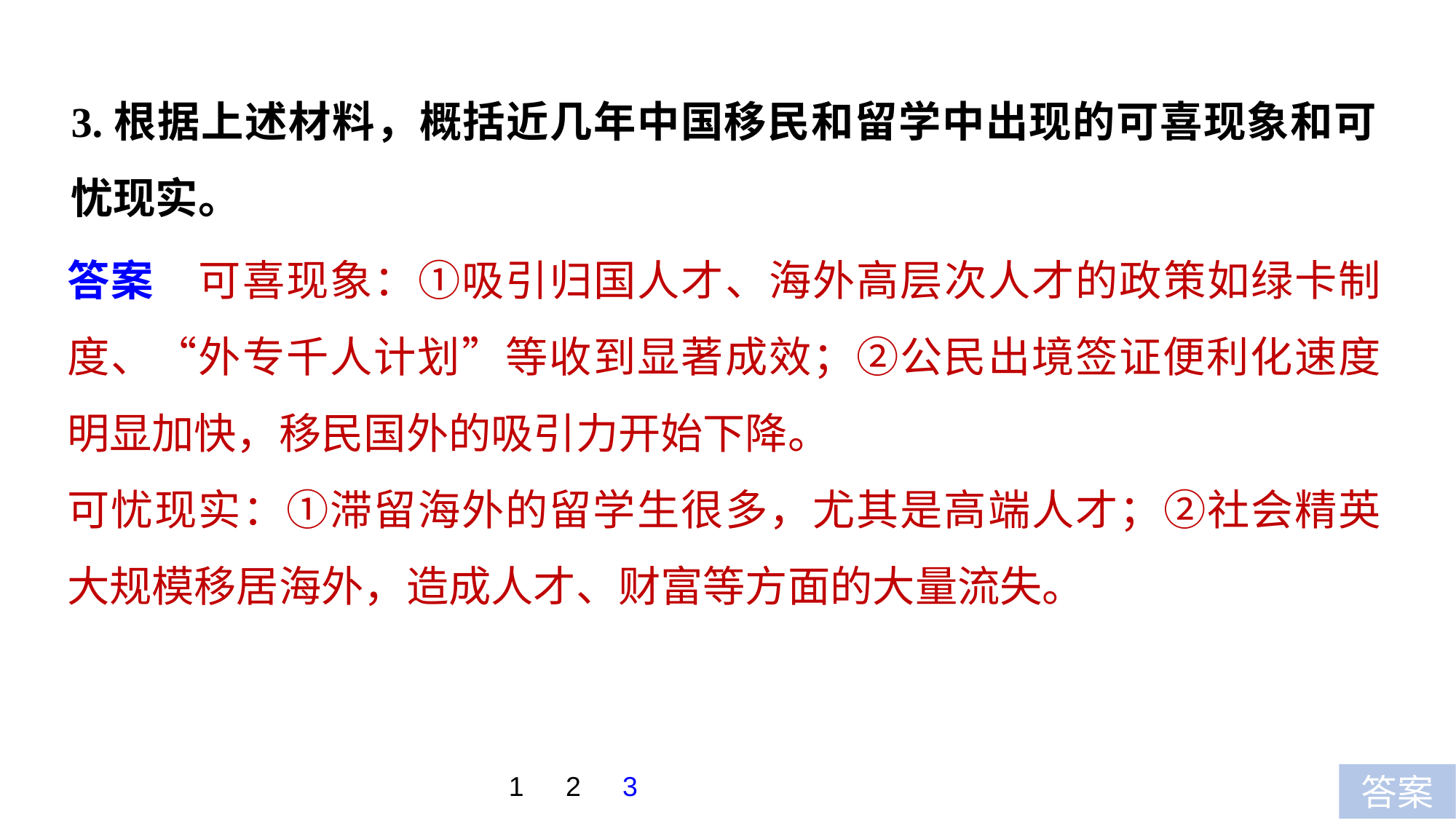

3.根据上述材料，概括近几年中国移民和留学中出现的可喜现象和可忧现实。
答案　可喜现象：①吸引归国人才、海外高层次人才的政策如绿卡制度、“外专千人计划”等收到显著成效；②公民出境签证便利化速度明显加快，移民国外的吸引力开始下降。
可忧现实：①滞留海外的留学生很多，尤其是高端人才；②社会精英大规模移居海外，造成人才、财富等方面的大量流失。
1
2
3
答案